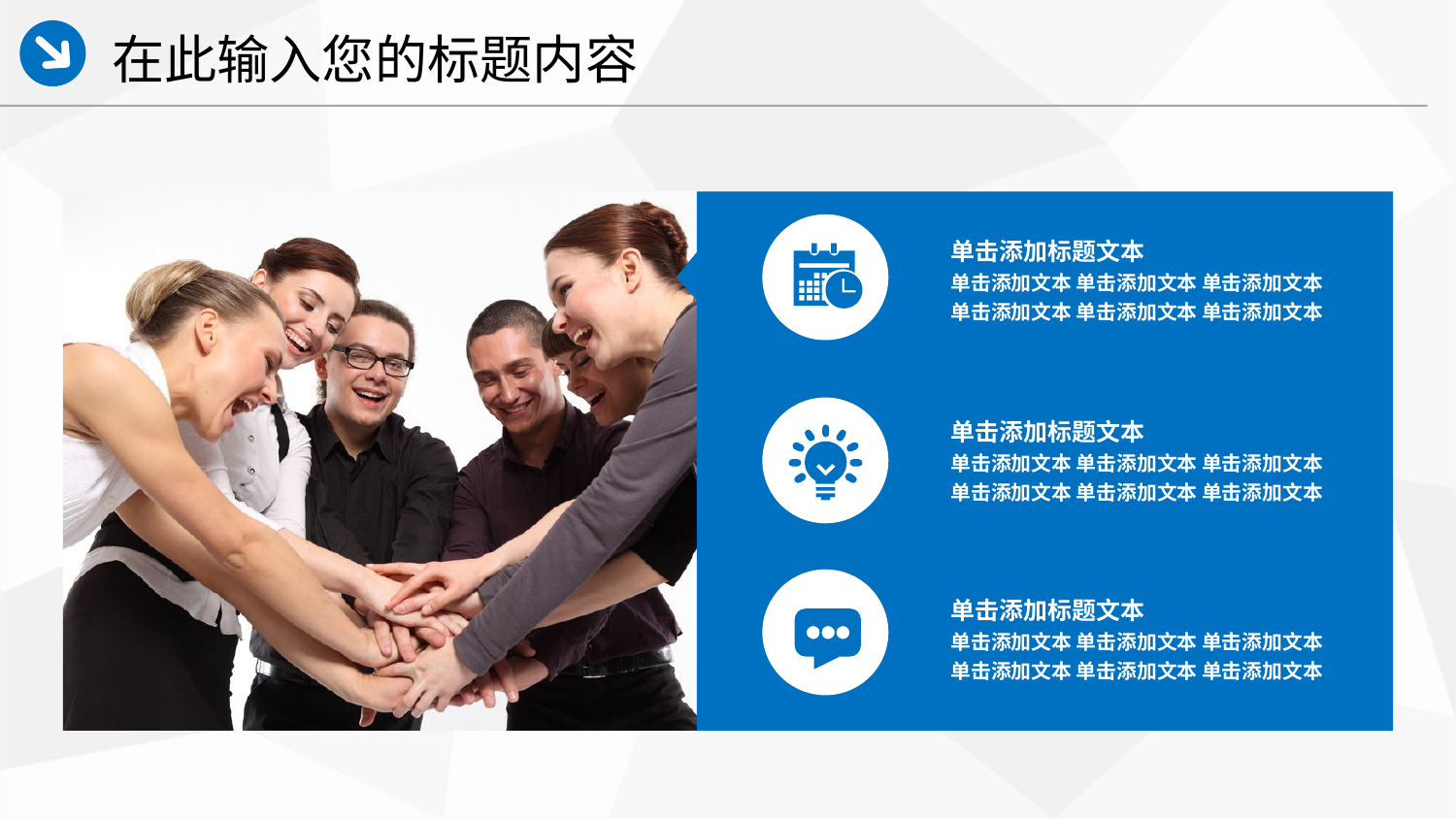

在此输入您的标题内容

单击添加标题文本
单击添加文本 单击添加文本 单击添加文本
单击添加文本 单击添加文本 单击添加文本

单击添加标题文本
单击添加文本 单击添加文本 单击添加文本
单击添加文本 单击添加文本 单击添加文本

单击添加标题文本
单击添加文本 单击添加文本 单击添加文本
单击添加文本 单击添加文本 单击添加文本